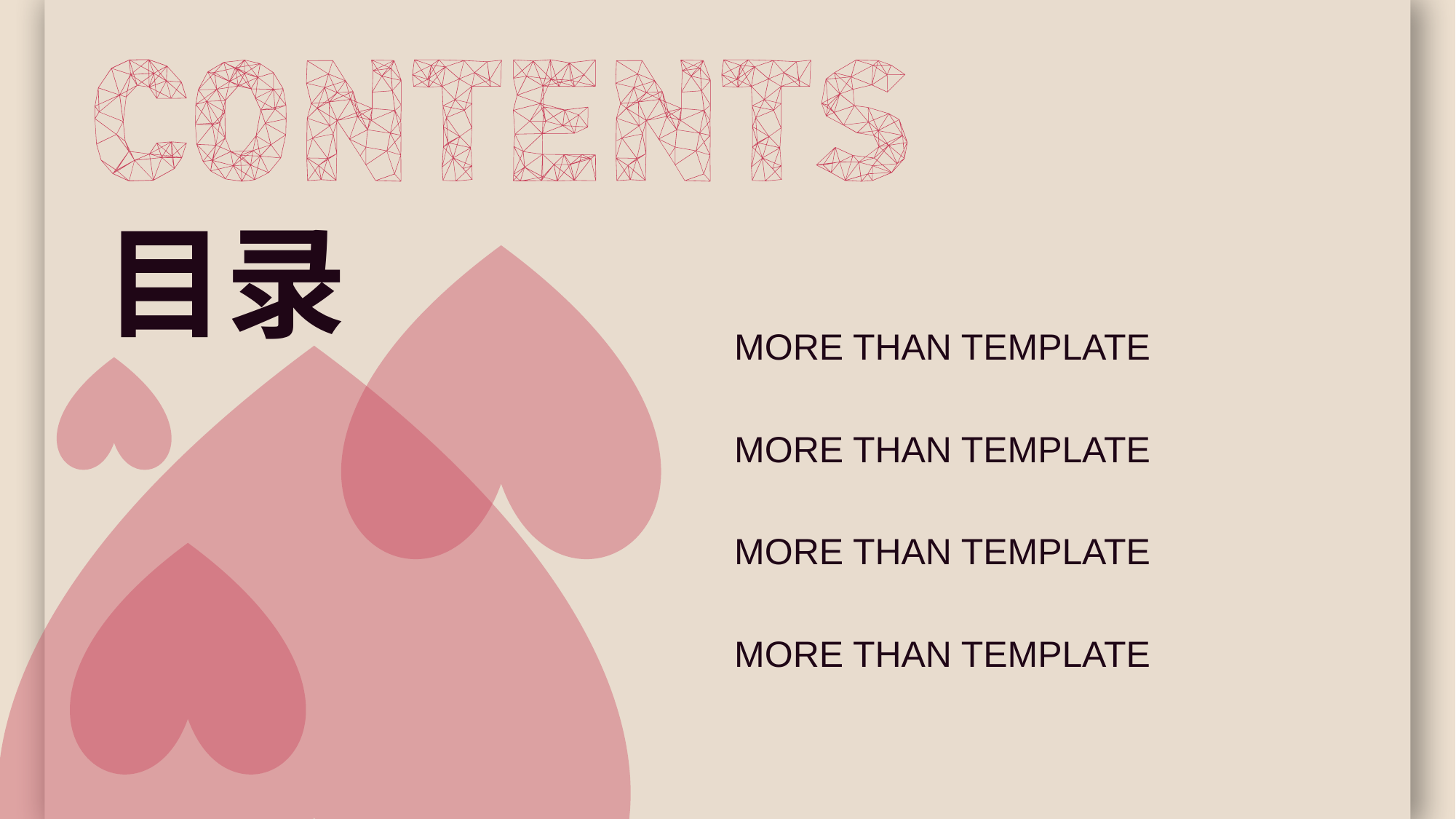

目录

MORE THAN TEMPLATE

MORE THAN TEMPLATE
MORE THAN TEMPLATE

MORE THAN TEMPLATE